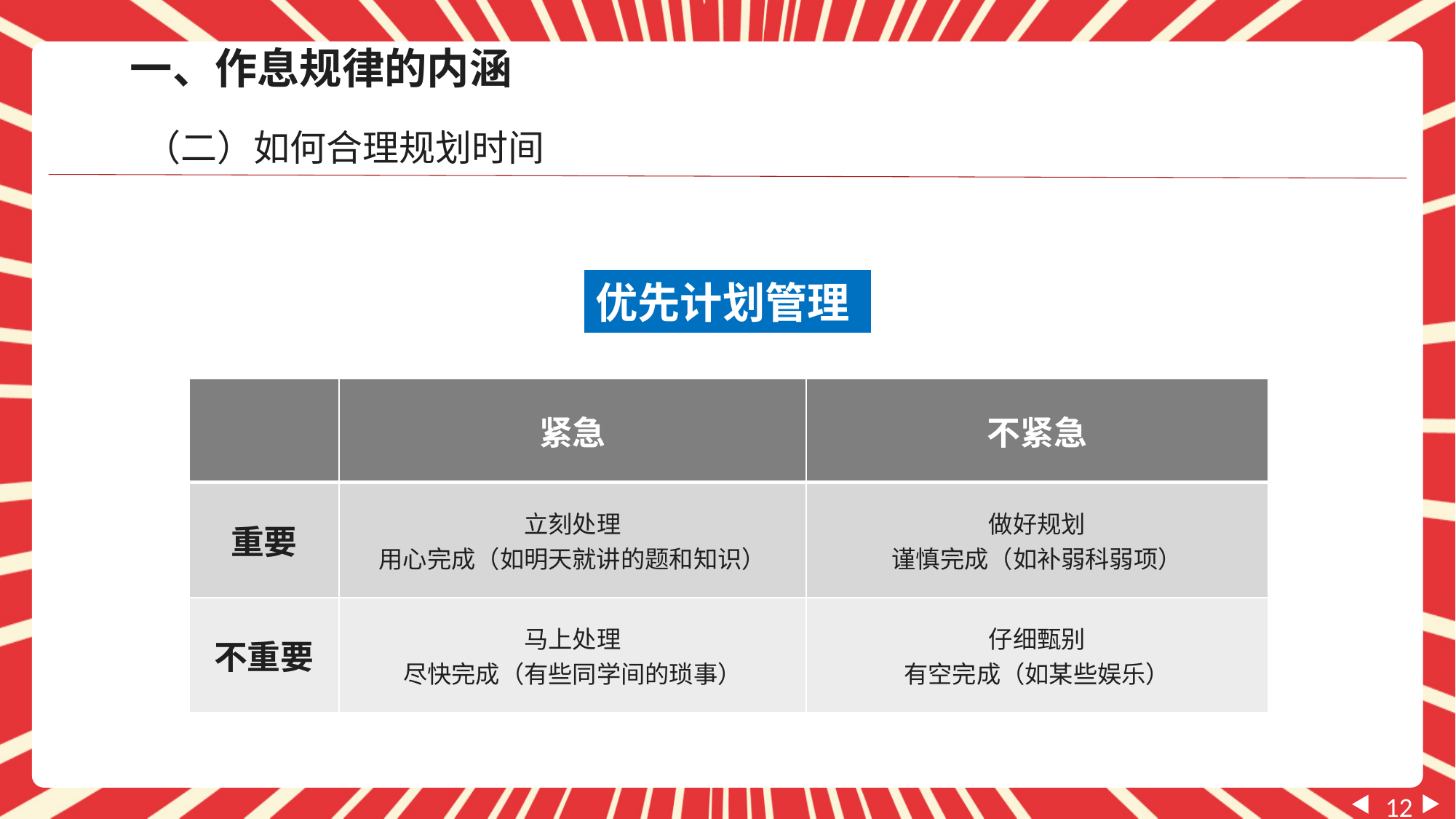

一、作息规律的内涵

（二）如何合理规划时间
优先计划管理
|  | 紧急 | 不紧急 |
| --- | --- | --- |
| 重要 | 立刻处理 用心完成（如明天就讲的题和知识） | 做好规划 谨慎完成（如补弱科弱项） |
| 不重要 | 马上处理 尽快完成（有些同学间的琐事） | 仔细甄别 有空完成（如某些娱乐） |